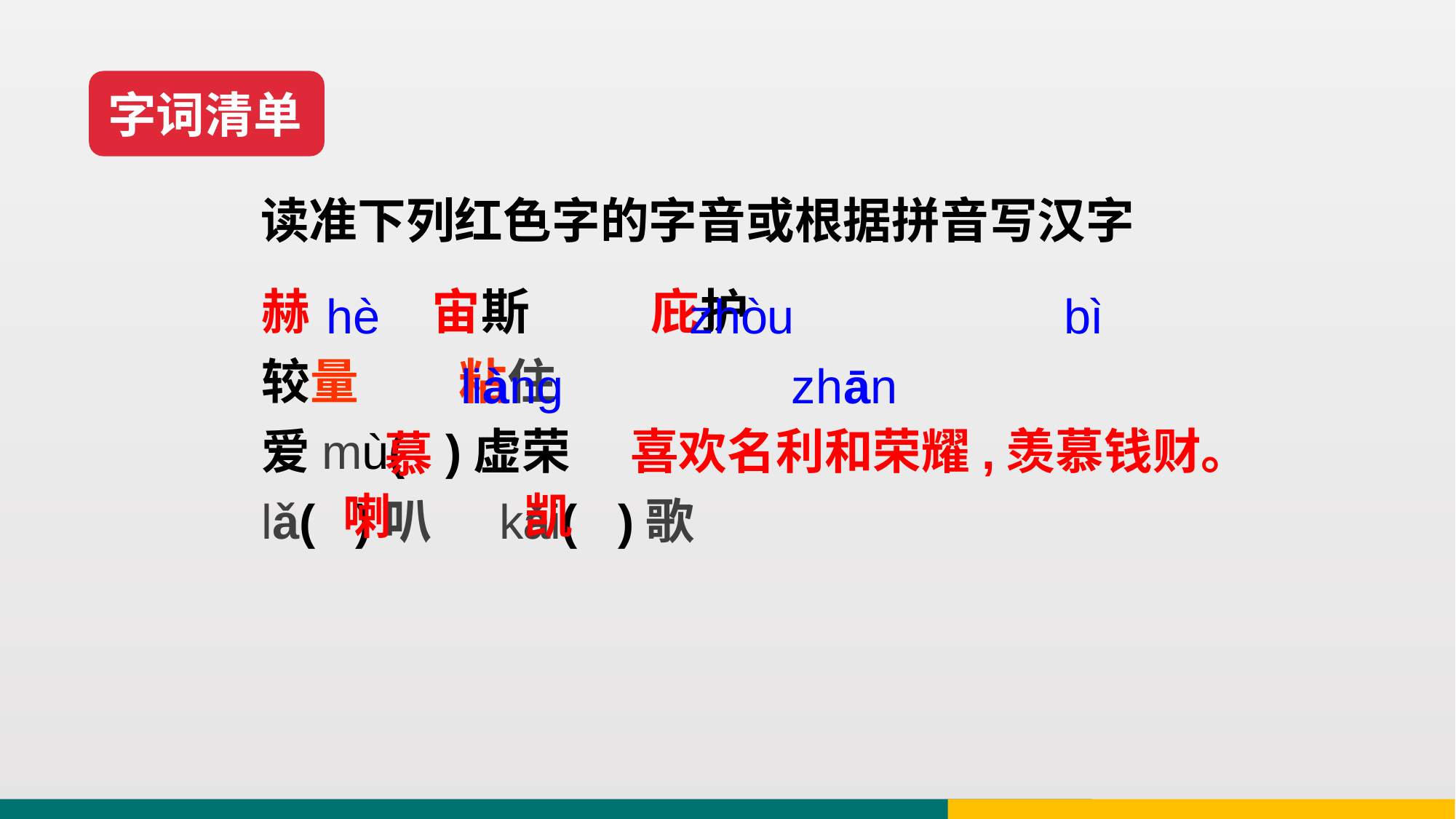

字词清单
读准下列红色字的字音或根据拼音写汉字
赫           宙斯           庇护
较量         粘住
爱mù(   )虚荣
lǎ(   )叭     kǎi(   )歌
hè                       zhòu                    bì               liàng                 zhān
    慕
喇            凯

喜欢名利和荣耀,羡慕钱财。